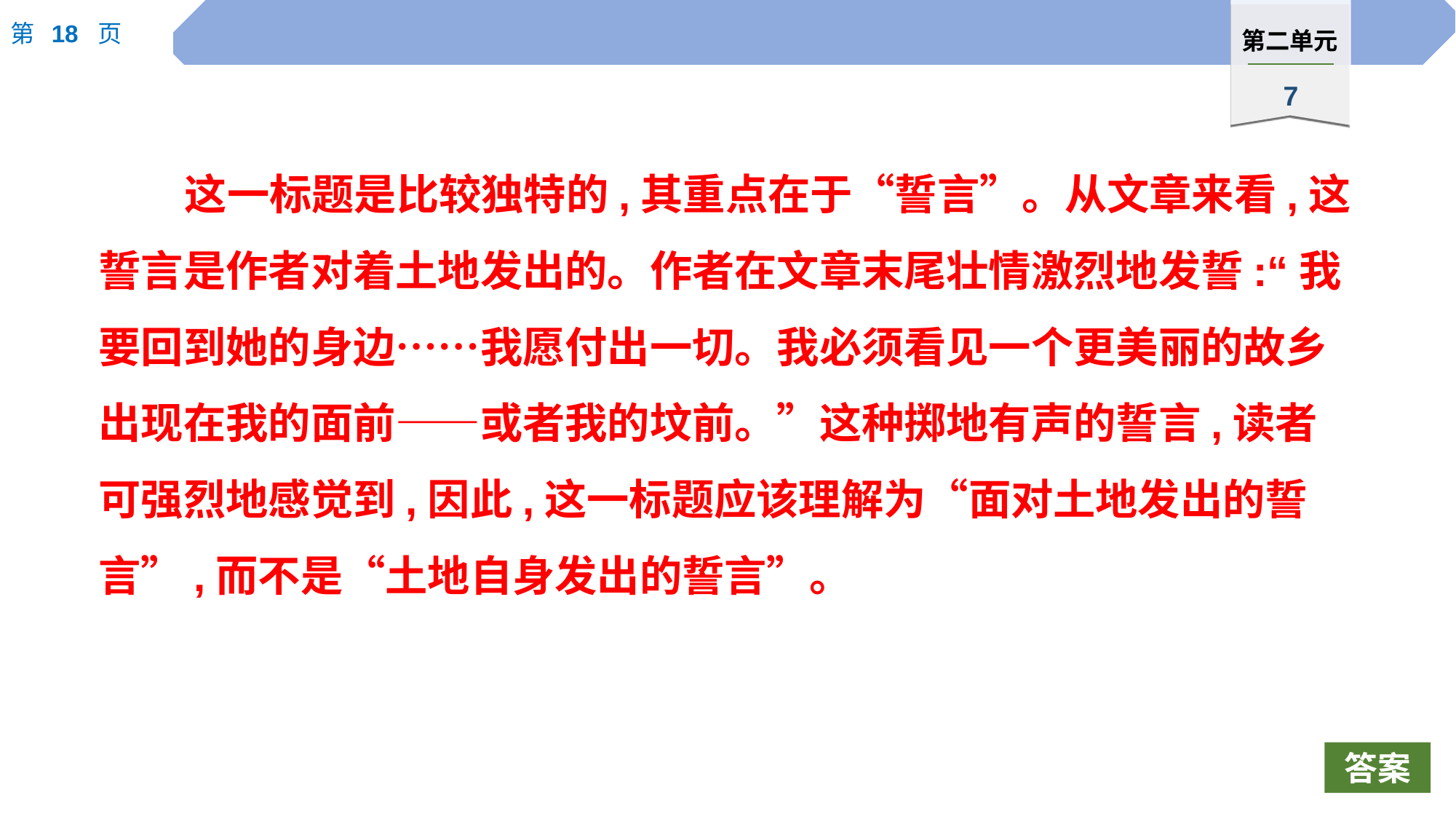

这一标题是比较独特的,其重点在于“誓言”。从文章来看,这誓言是作者对着土地发出的。作者在文章末尾壮情激烈地发誓:“我要回到她的身边……我愿付出一切。我必须看见一个更美丽的故乡出现在我的面前——或者我的坟前。”这种掷地有声的誓言,读者可强烈地感觉到,因此,这一标题应该理解为“面对土地发出的誓言”,而不是“土地自身发出的誓言”。
答案